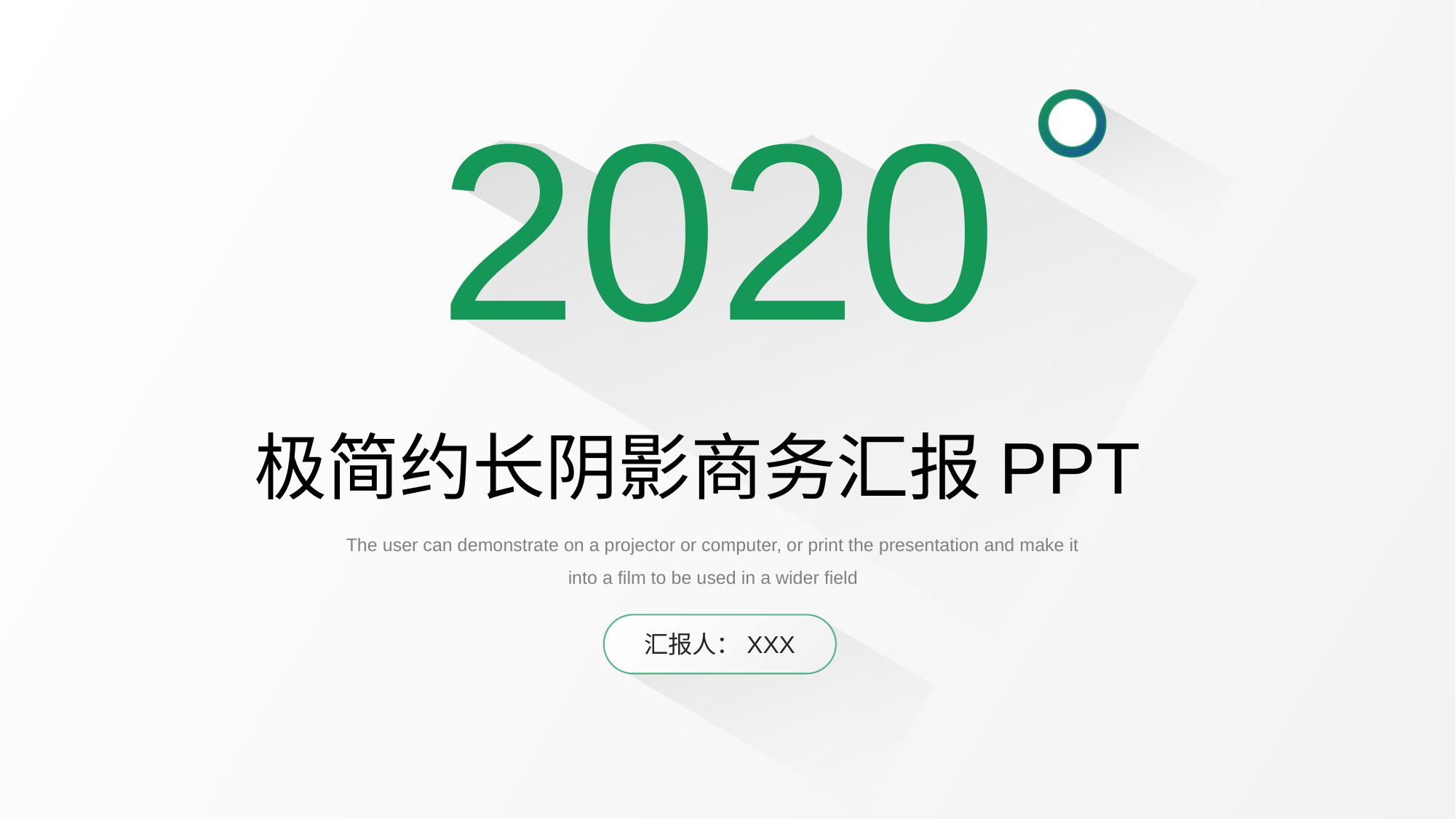

2020

极简约长阴影商务汇报PPT
The user can demonstrate on a projector or computer, or print the presentation and make it into a film to be used in a wider field

汇报人：XXX